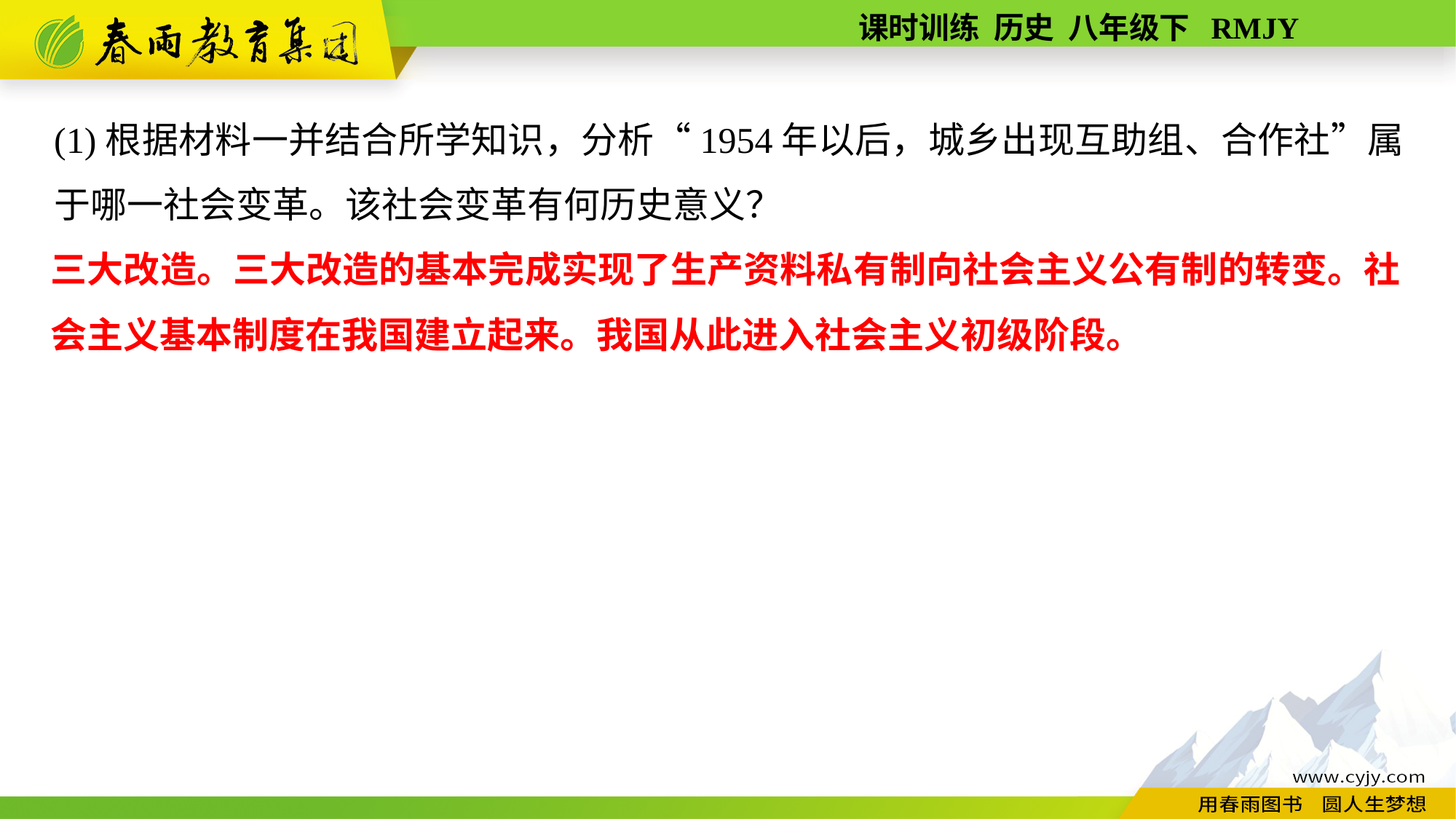

(1)根据材料一并结合所学知识，分析“1954年以后，城乡出现互助组、合作社”属于哪一社会变革。该社会变革有何历史意义？
三大改造。三大改造的基本完成实现了生产资料私有制向社会主义公有制的转变。社会主义基本制度在我国建立起来。我国从此进入社会主义初级阶段。